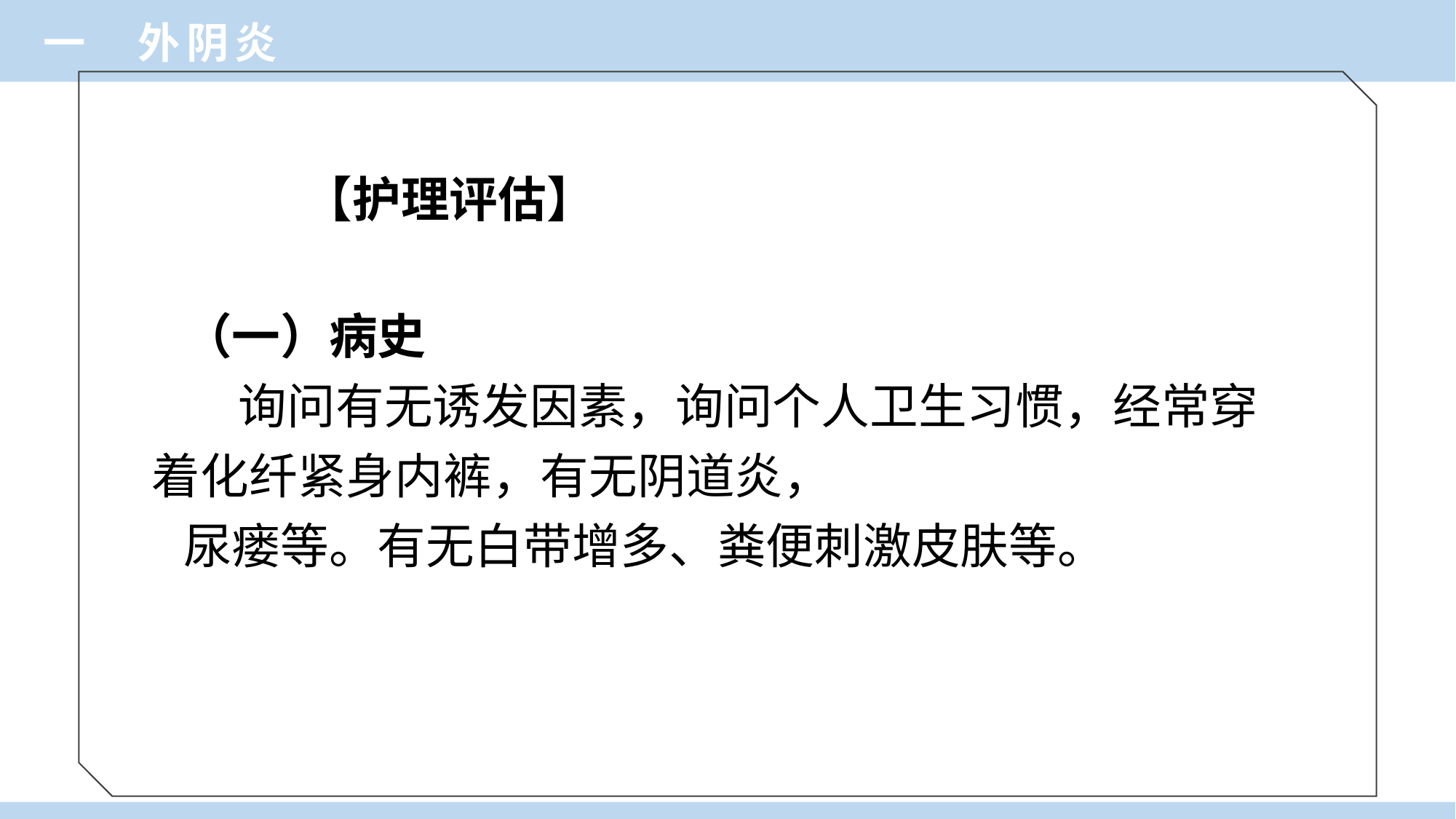

一   外阴炎

【护理评估】
（一）病史
    询问有无诱发因素，询问个人卫生习惯，经常穿着化纤紧身内裤，有无阴道炎，
尿瘘等。有无白带增多、粪便刺激皮肤等。